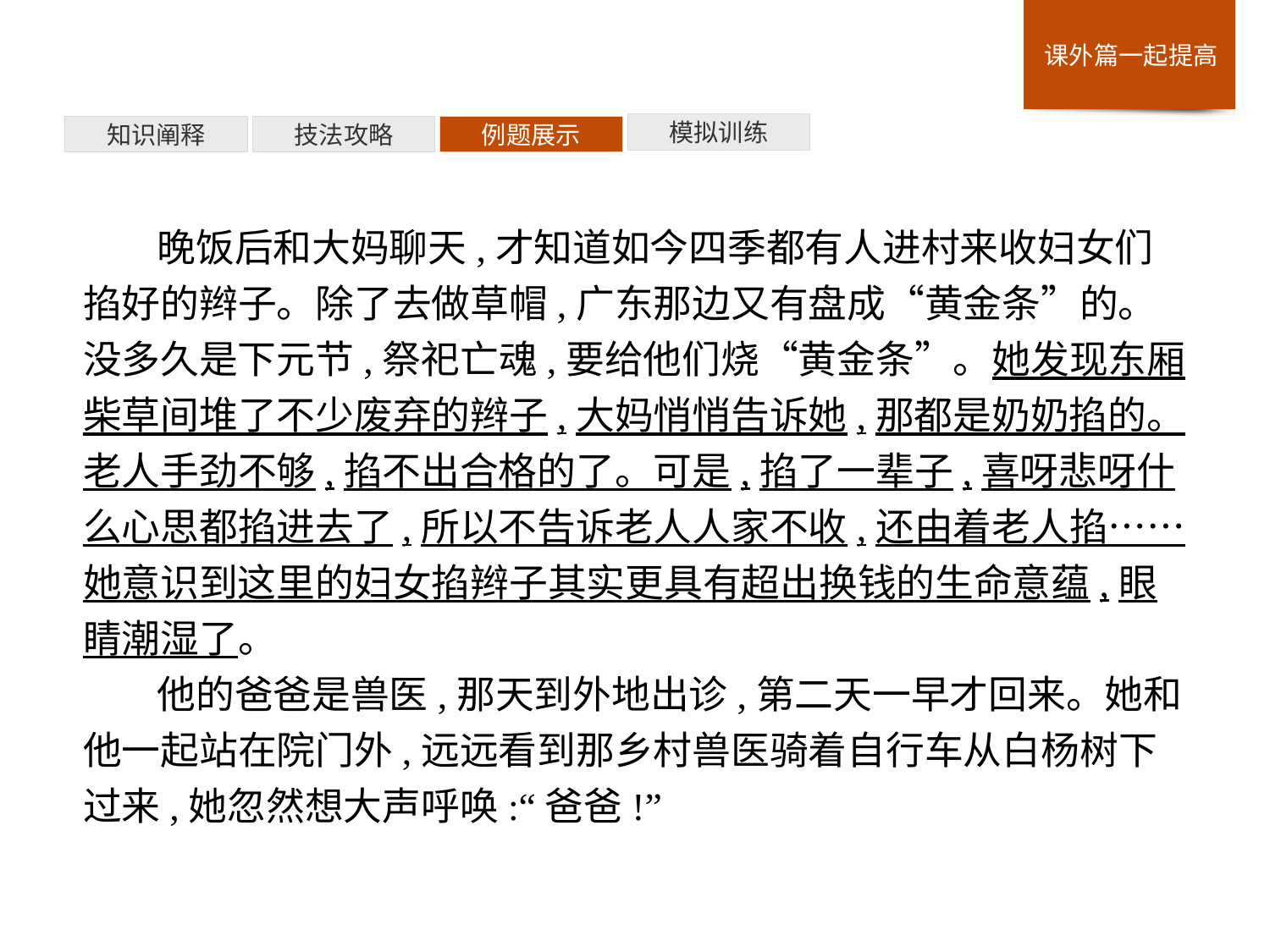

模拟训练
例题展示
技法攻略
知识阐释
晚饭后和大妈聊天,才知道如今四季都有人进村来收妇女们掐好的辫子。除了去做草帽,广东那边又有盘成“黄金条”的。没多久是下元节,祭祀亡魂,要给他们烧“黄金条”。她发现东厢柴草间堆了不少废弃的辫子,大妈悄悄告诉她,那都是奶奶掐的。老人手劲不够,掐不出合格的了。可是,掐了一辈子,喜呀悲呀什么心思都掐进去了,所以不告诉老人人家不收,还由着老人掐……她意识到这里的妇女掐辫子其实更具有超出换钱的生命意蕴,眼睛潮湿了。
他的爸爸是兽医,那天到外地出诊,第二天一早才回来。她和他一起站在院门外,远远看到那乡村兽医骑着自行车从白杨树下过来,她忽然想大声呼唤:“爸爸!”